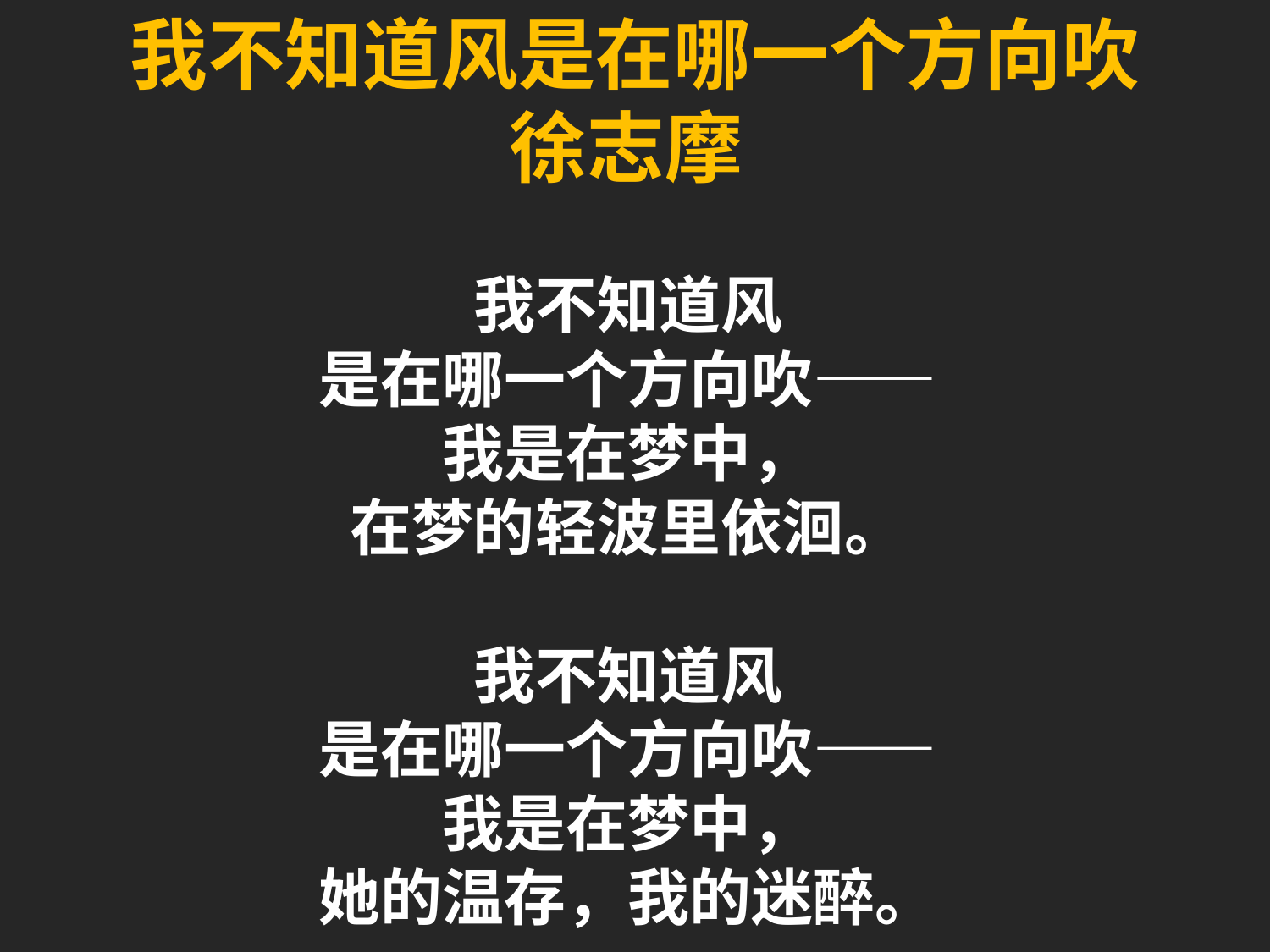

我不知道风是在哪一个方向吹
徐志摩
我不知道风
是在哪一个方向吹——
我是在梦中，
在梦的轻波里依洄。
我不知道风
是在哪一个方向吹——
我是在梦中，
她的温存，我的迷醉。